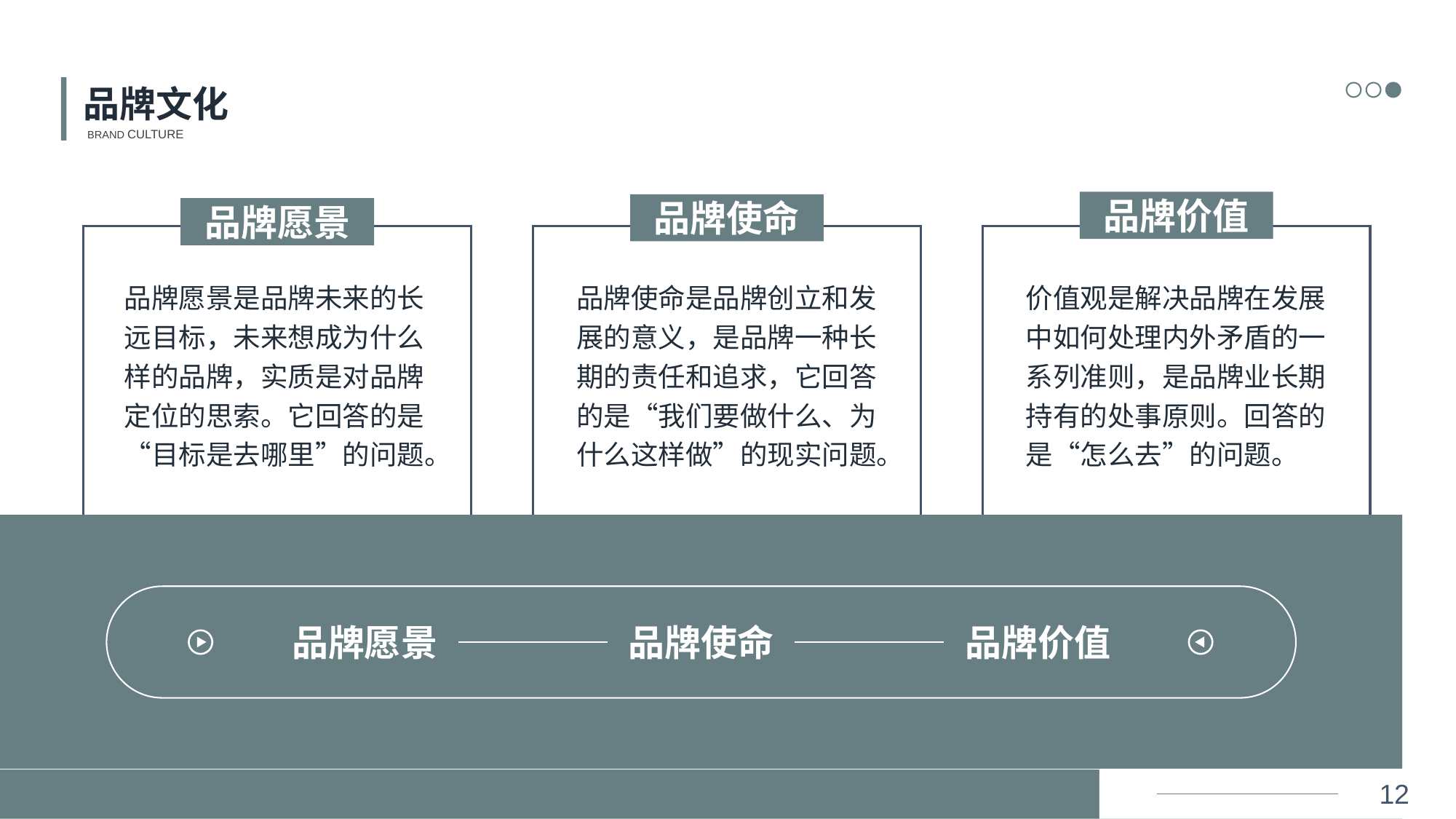

品牌文化

BRAND CULTURE
品牌价值

品牌使命

品牌愿景

品牌愿景是品牌未来的长远目标，未来想成为什么样的品牌，实质是对品牌定位的思索。它回答的是“目标是去哪里”的问题。
品牌使命是品牌创立和发展的意义，是品牌一种长期的责任和追求，它回答的是“我们要做什么、为什么这样做”的现实问题。
价值观是解决品牌在发展中如何处理内外矛盾的一系列准则，是品牌业长期持有的处事原则。回答的是“怎么去”的问题。

品牌愿景
品牌使命
品牌价值

12